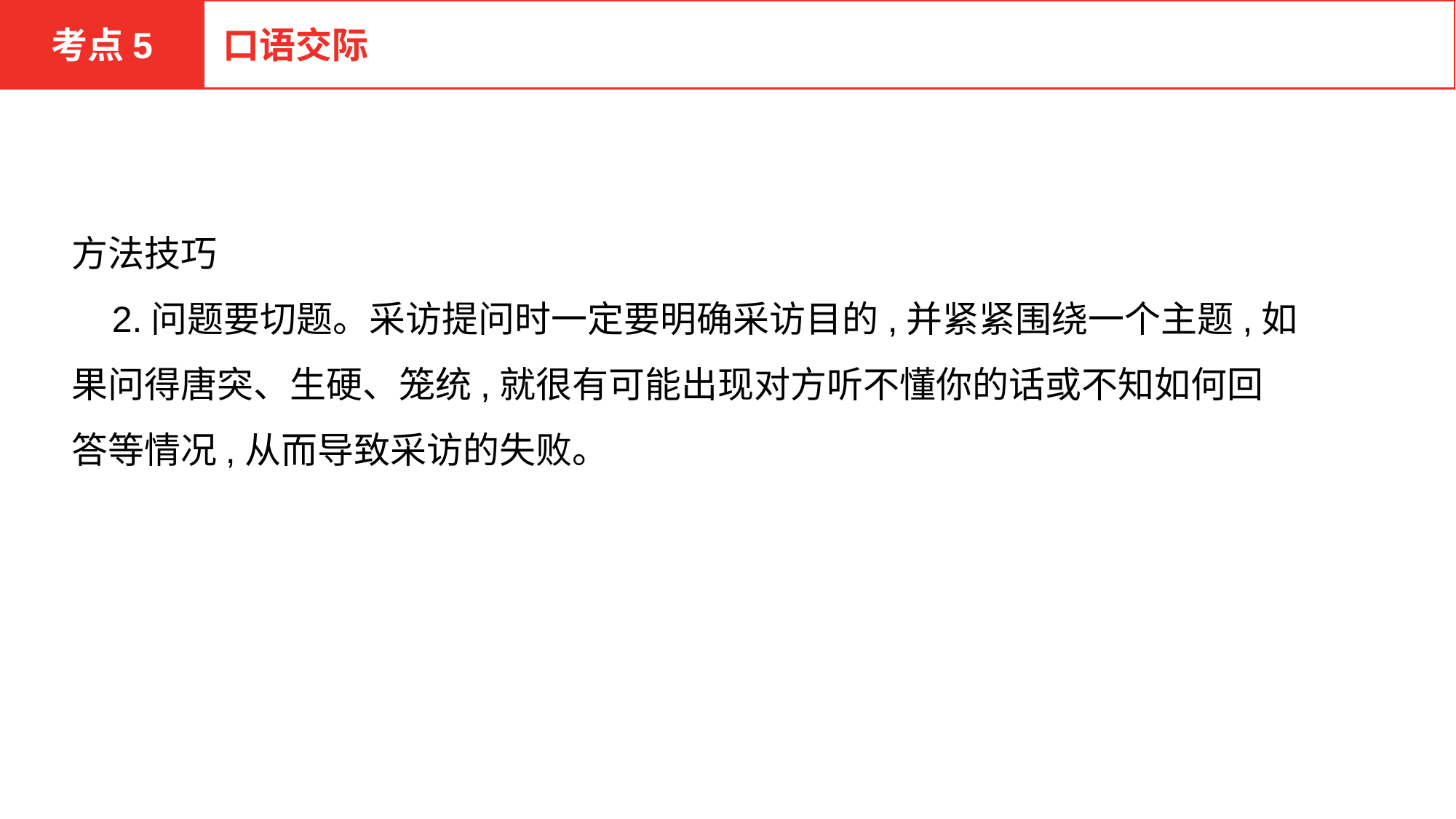

考点5
口语交际
方法技巧
    2.问题要切题。采访提问时一定要明确采访目的,并紧紧围绕一个主题,如果问得唐突、生硬、笼统,就很有可能出现对方听不懂你的话或不知如何回答等情况,从而导致采访的失败。